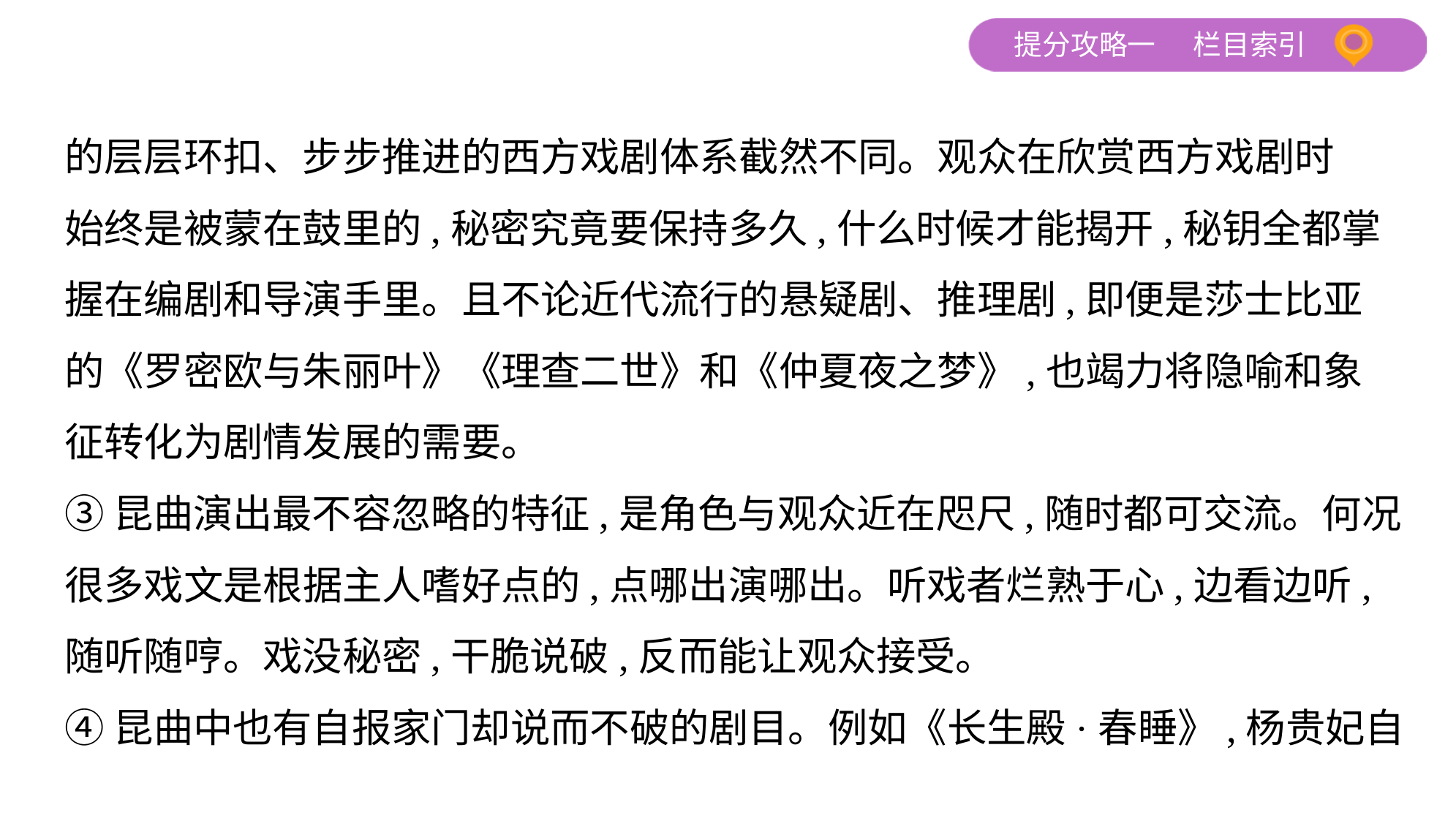

的层层环扣、步步推进的西方戏剧体系截然不同。观众在欣赏西方戏剧时
始终是被蒙在鼓里的,秘密究竟要保持多久,什么时候才能揭开,秘钥全都掌
握在编剧和导演手里。且不论近代流行的悬疑剧、推理剧,即便是莎士比亚
的《罗密欧与朱丽叶》《理查二世》和《仲夏夜之梦》,也竭力将隐喻和象
征转化为剧情发展的需要。
③昆曲演出最不容忽略的特征,是角色与观众近在咫尺,随时都可交流。何况
很多戏文是根据主人嗜好点的,点哪出演哪出。听戏者烂熟于心,边看边听,
随听随哼。戏没秘密,干脆说破,反而能让观众接受。
④昆曲中也有自报家门却说而不破的剧目。例如《长生殿·春睡》,杨贵妃自